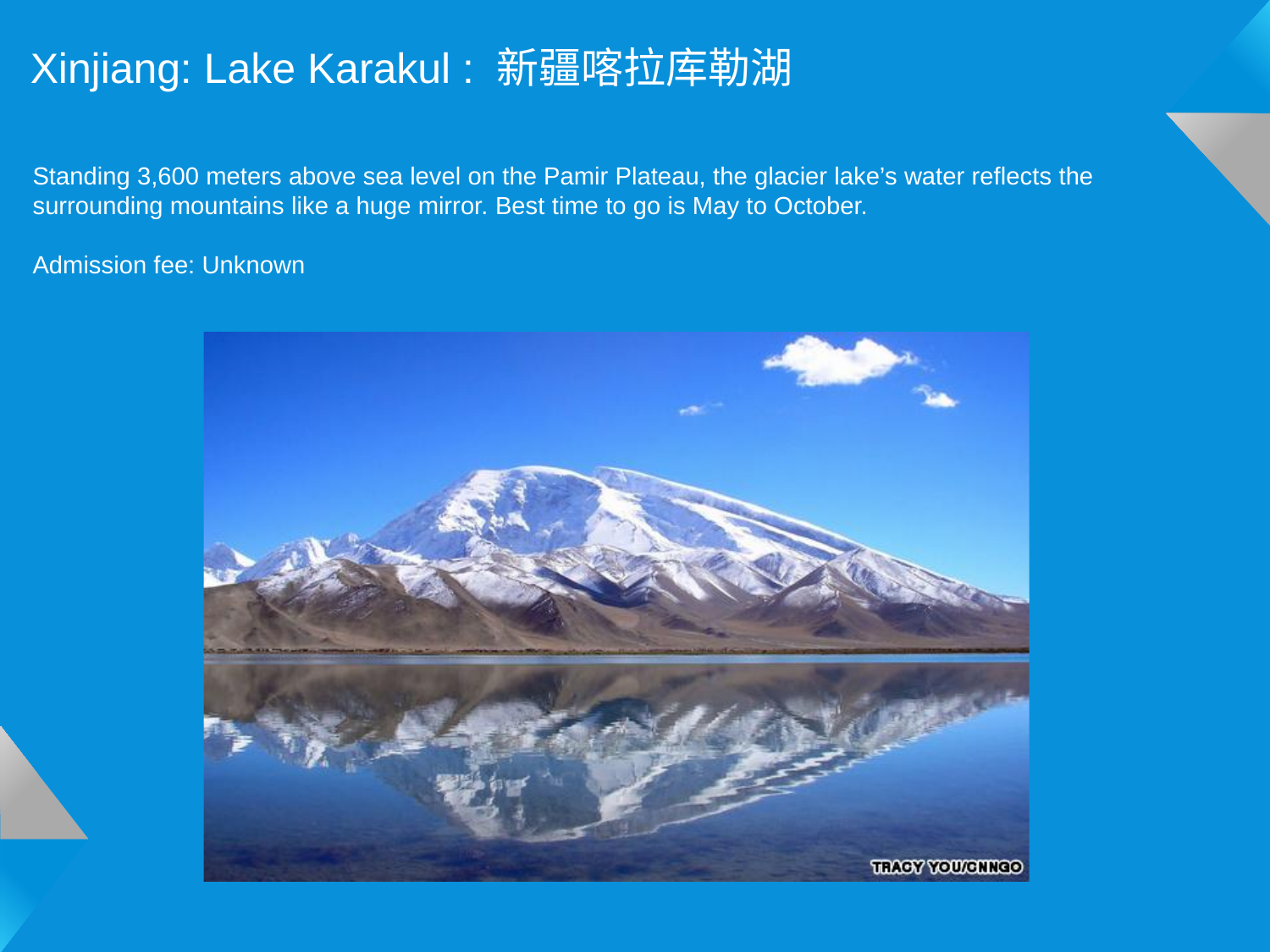

Xinjiang: Lake Karakul : 新疆喀拉库勒湖

Standing 3,600 meters above sea level on the Pamir Plateau, the glacier lake’s water reflects the surrounding mountains like a huge mirror. Best time to go is May to October.

Admission fee: Unknown